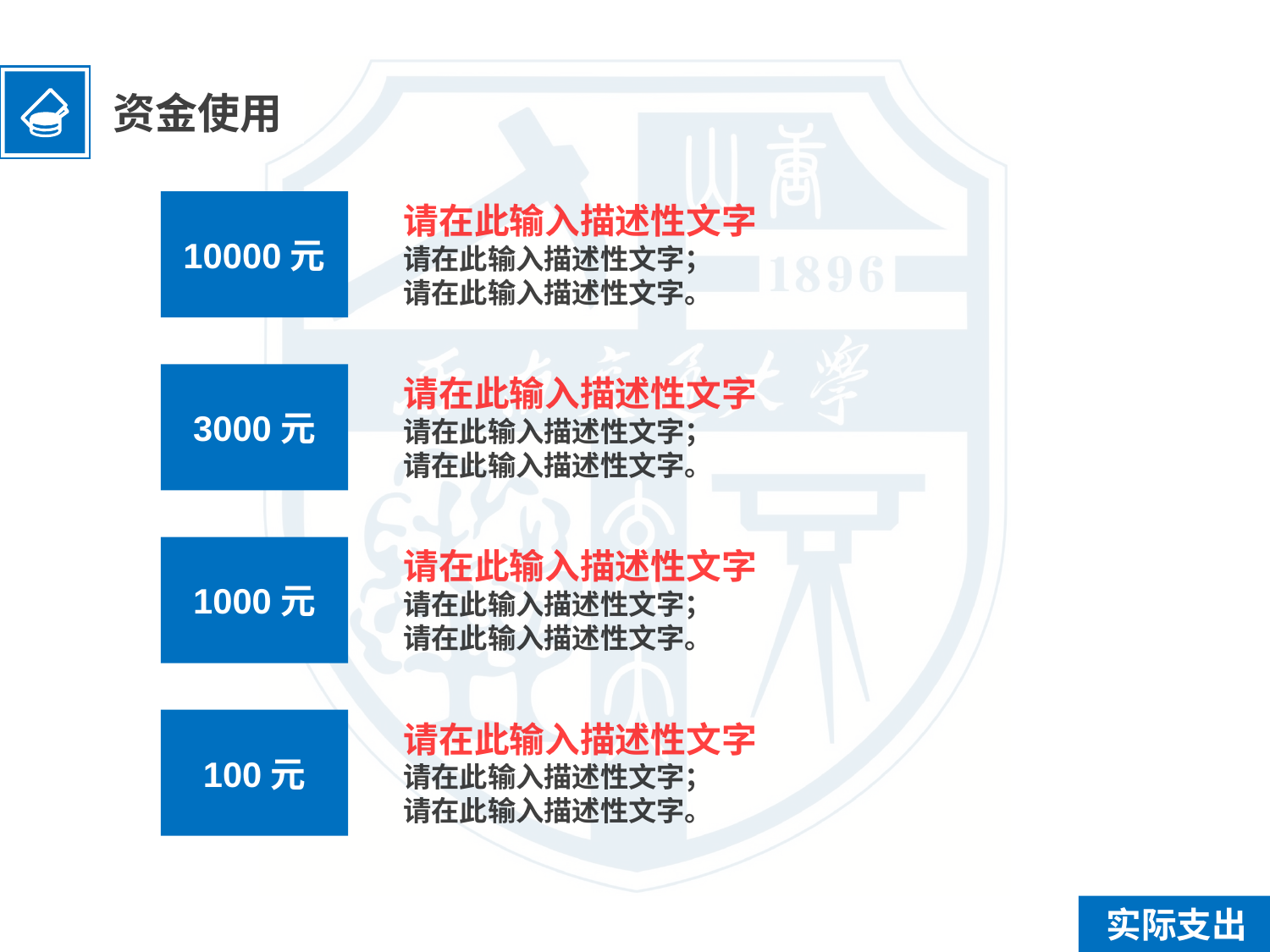

资金使用
10000元
请在此输入描述性文字
请在此输入描述性文字；
请在此输入描述性文字。
3000元
请在此输入描述性文字
请在此输入描述性文字；
请在此输入描述性文字。
1000元
请在此输入描述性文字
请在此输入描述性文字；
请在此输入描述性文字。
100元
请在此输入描述性文字
请在此输入描述性文字；
请在此输入描述性文字。
实际支出